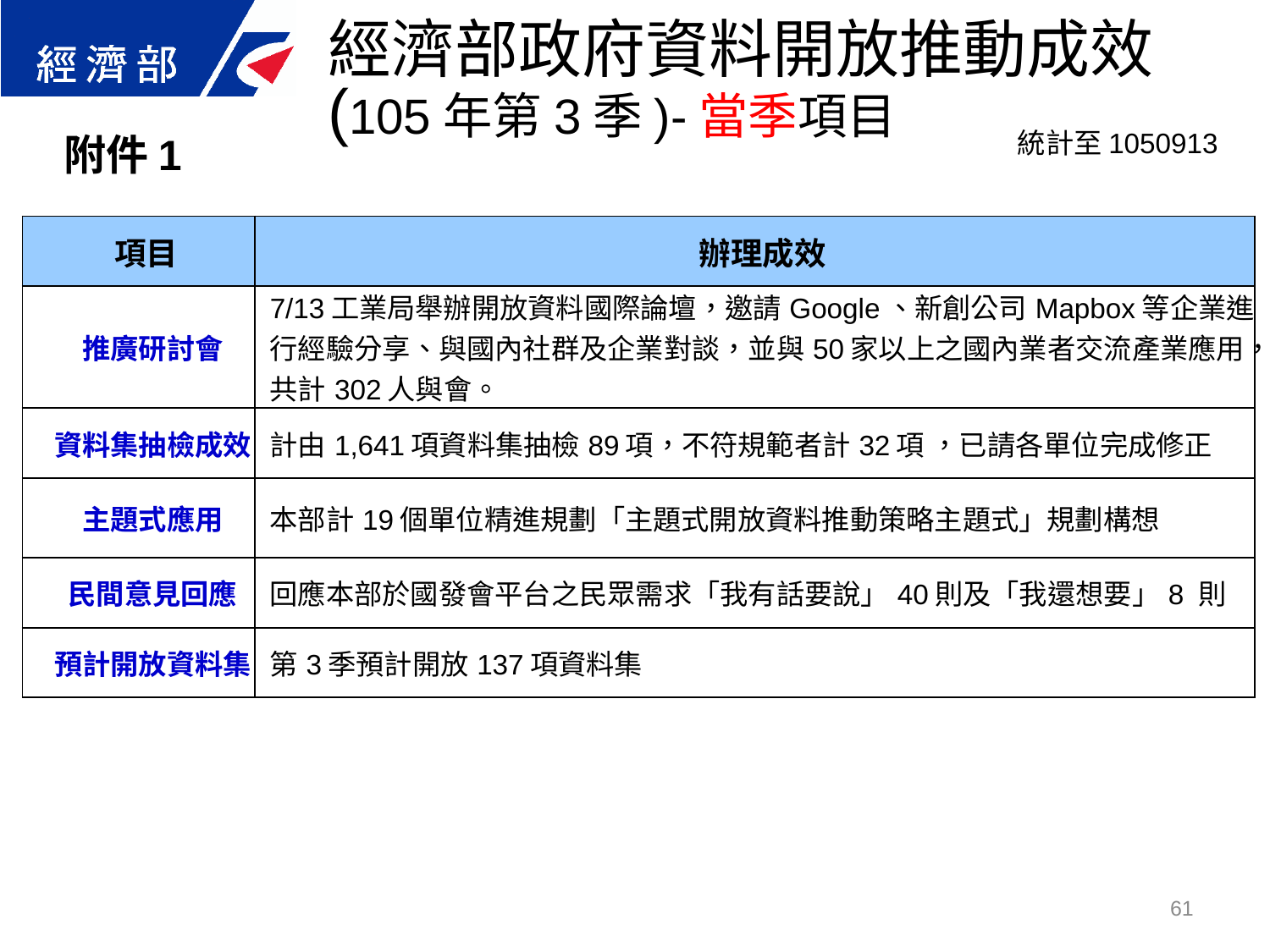

經濟部政府資料開放推動成效
(105年第3季)-當季項目
統計至1050913
附件1
| 項目 | 辦理成效 |
| --- | --- |
| 推廣研討會 | 7/13工業局舉辦開放資料國際論壇，邀請Google、新創公司Mapbox等企業進行經驗分享、與國內社群及企業對談，並與50家以上之國內業者交流產業應用，共計302人與會。 |
| 資料集抽檢成效 | 計由1,641項資料集抽檢89項，不符規範者計32項 ，已請各單位完成修正 |
| 主題式應用 | 本部計19個單位精進規劃「主題式開放資料推動策略主題式」規劃構想 |
| 民間意見回應 | 回應本部於國發會平台之民眾需求「我有話要說」40則及「我還想要」8 則 |
| 預計開放資料集 | 第3季預計開放137項資料集 |
61